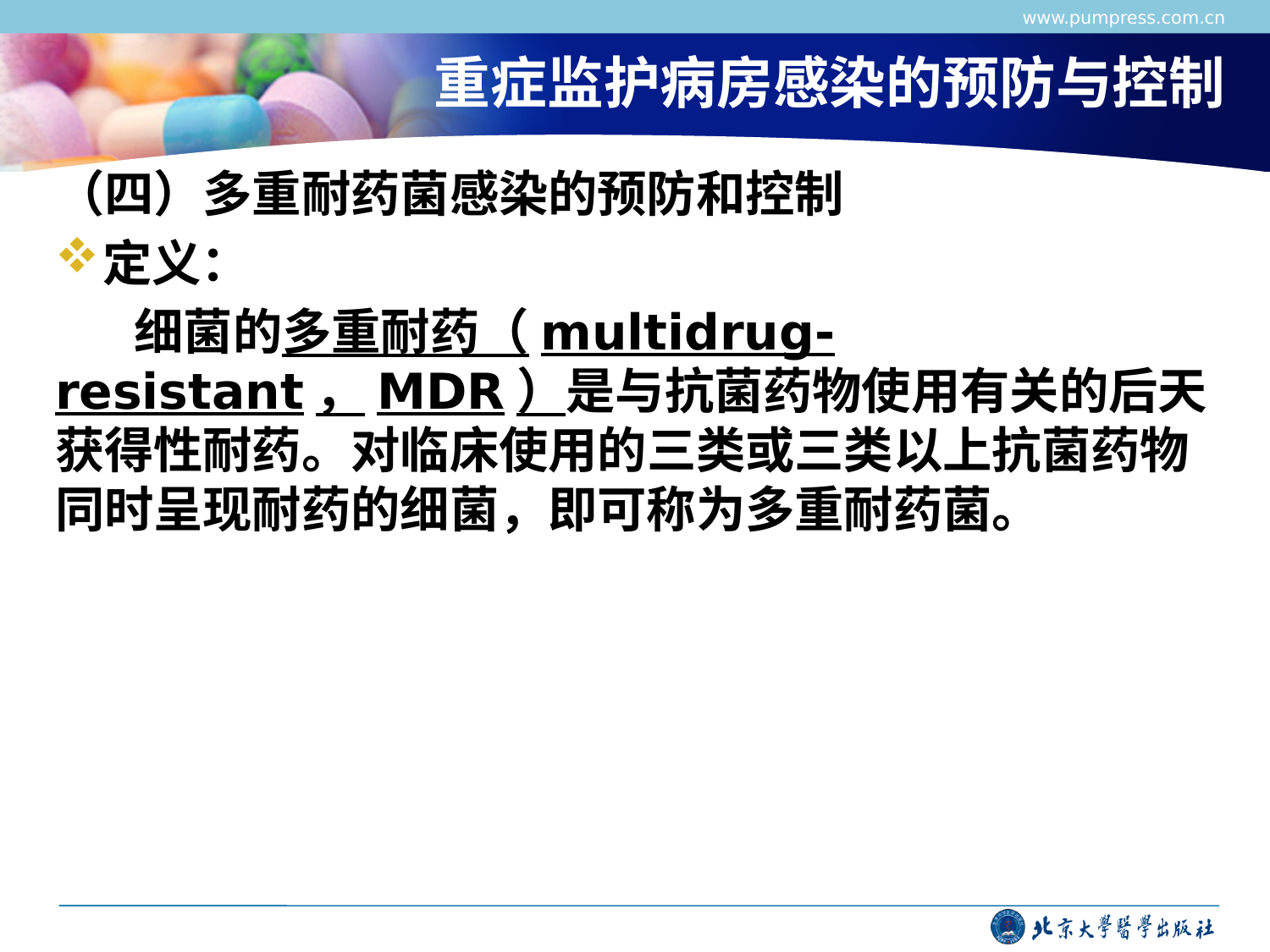

www.pumpress.com.cn
# 重症监护病房感染的预防与控制
（四）多重耐药菌感染的预防和控制
定义：
      细菌的多重耐药（multidrug-resistant，MDR）是与抗菌药物使用有关的后天获得性耐药。对临床使用的三类或三类以上抗菌药物同时呈现耐药的细菌，即可称为多重耐药菌。